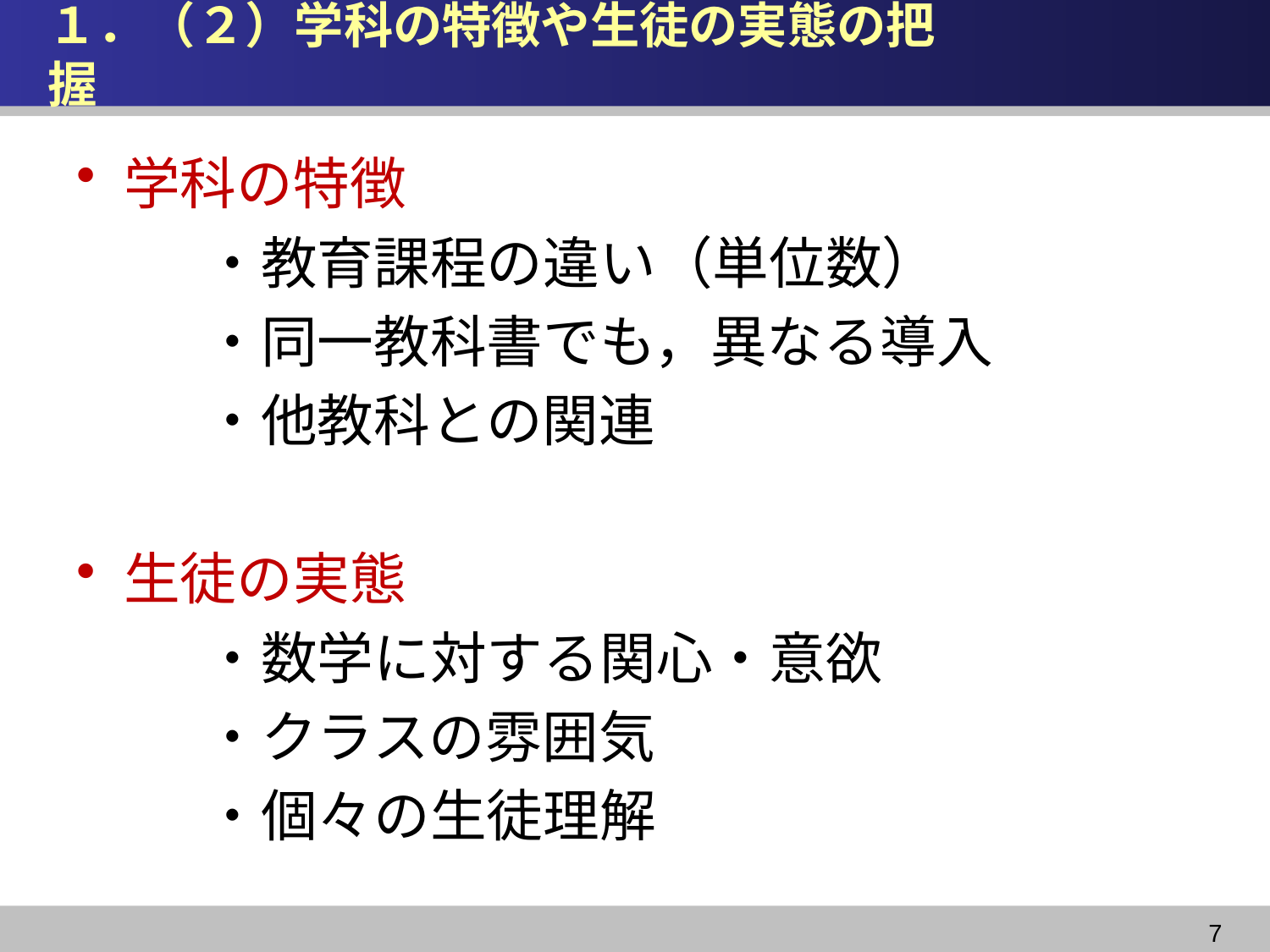

# １．（２）学科の特徴や生徒の実態の把握
学科の特徴
　　・教育課程の違い（単位数）
　　・同一教科書でも，異なる導入
　　・他教科との関連

生徒の実態
　　・数学に対する関心・意欲
　　・クラスの雰囲気
　　・個々の生徒理解
7